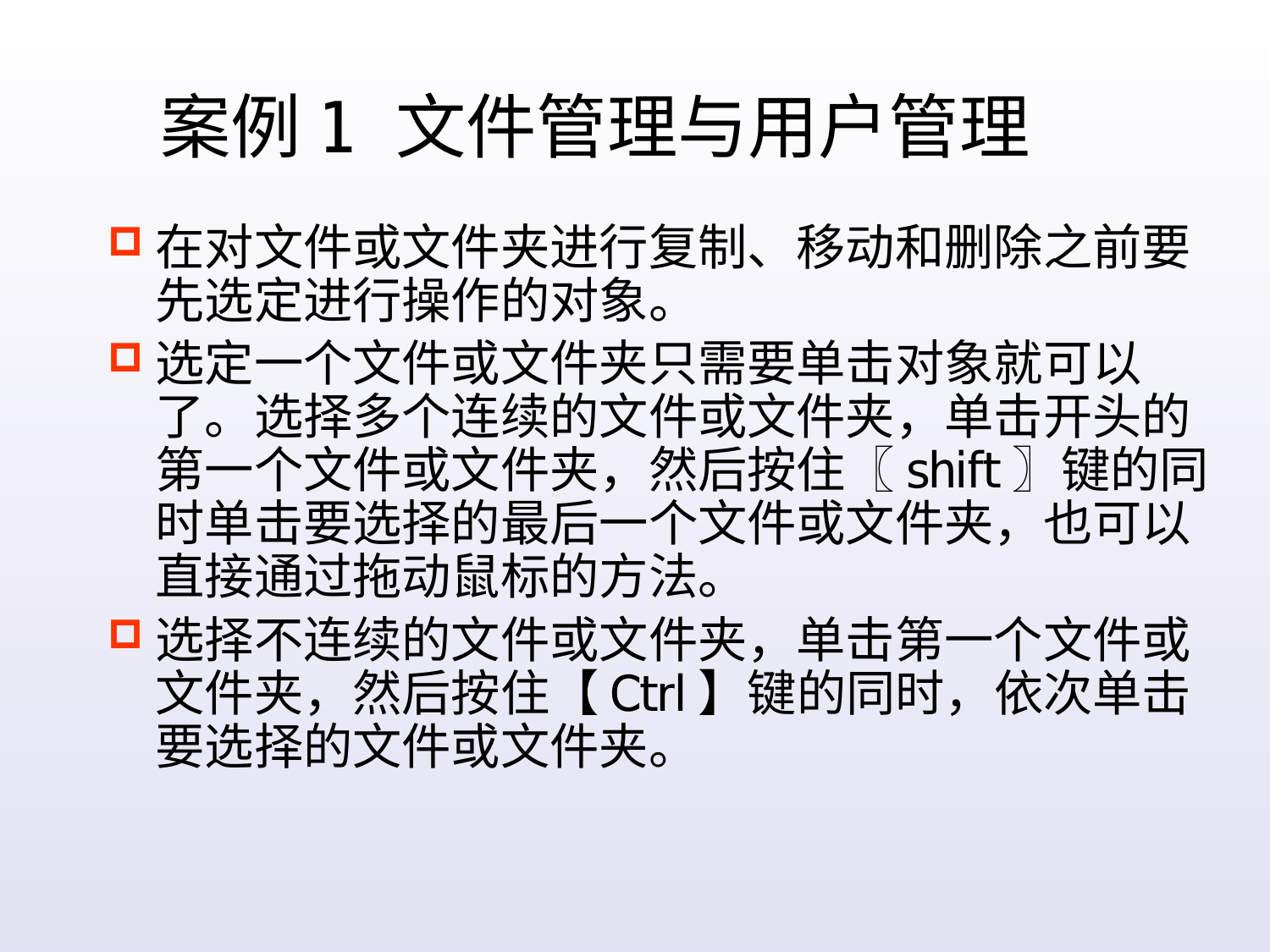

案例1 文件管理与用户管理
在对文件或文件夹进行复制、移动和删除之前要先选定进行操作的对象。
选定一个文件或文件夹只需要单击对象就可以了。选择多个连续的文件或文件夹，单击开头的第一个文件或文件夹，然后按住〖shift〗键的同时单击要选择的最后一个文件或文件夹，也可以直接通过拖动鼠标的方法。
选择不连续的文件或文件夹，单击第一个文件或文件夹，然后按住【Ctrl】键的同时，依次单击要选择的文件或文件夹。